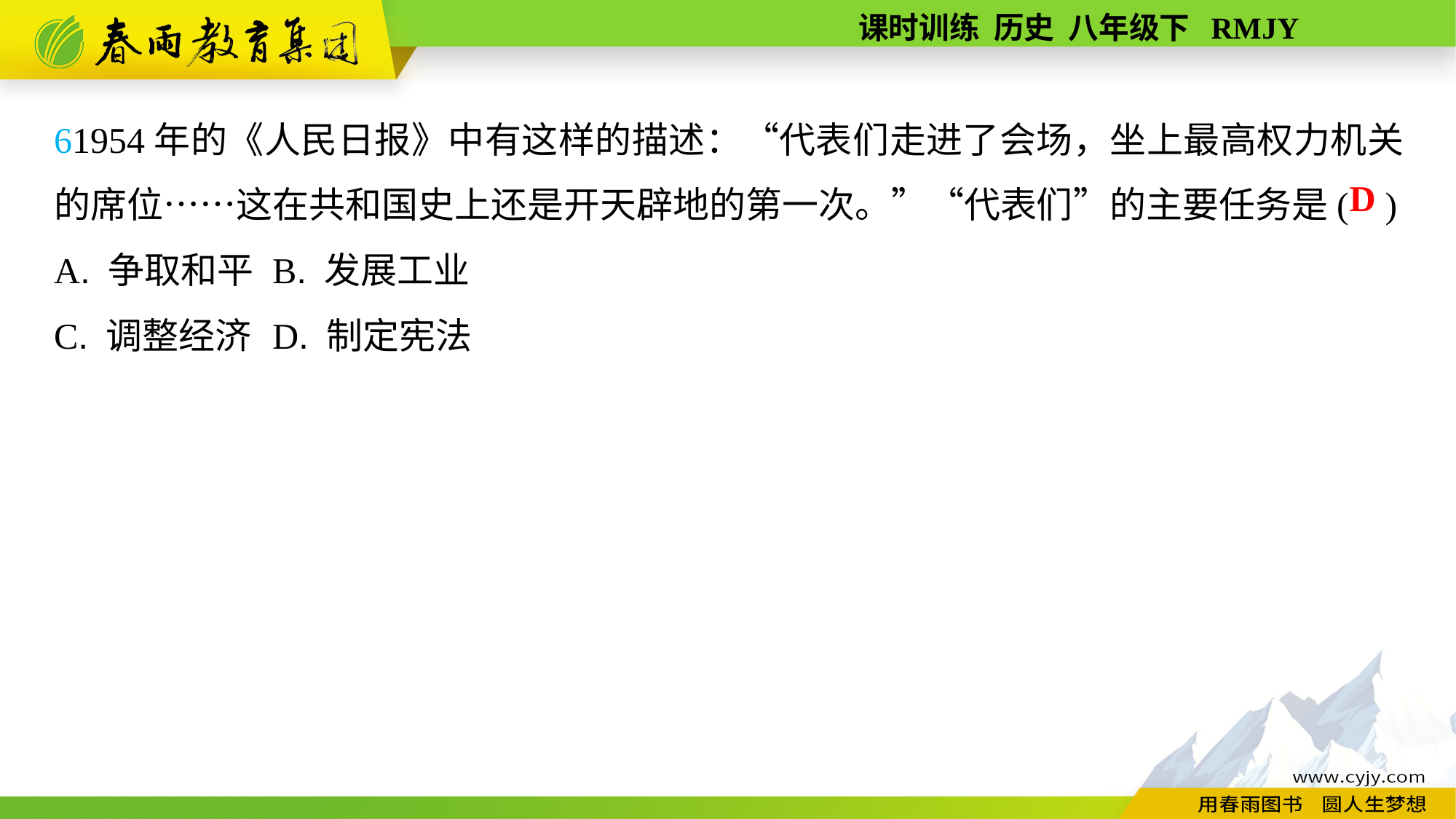

61954年的《人民日报》中有这样的描述：“代表们走进了会场，坐上最高权力机关的席位……这在共和国史上还是开天辟地的第一次。”“代表们”的主要任务是(    )
A. 争取和平	B. 发展工业
C. 调整经济	D. 制定宪法
D